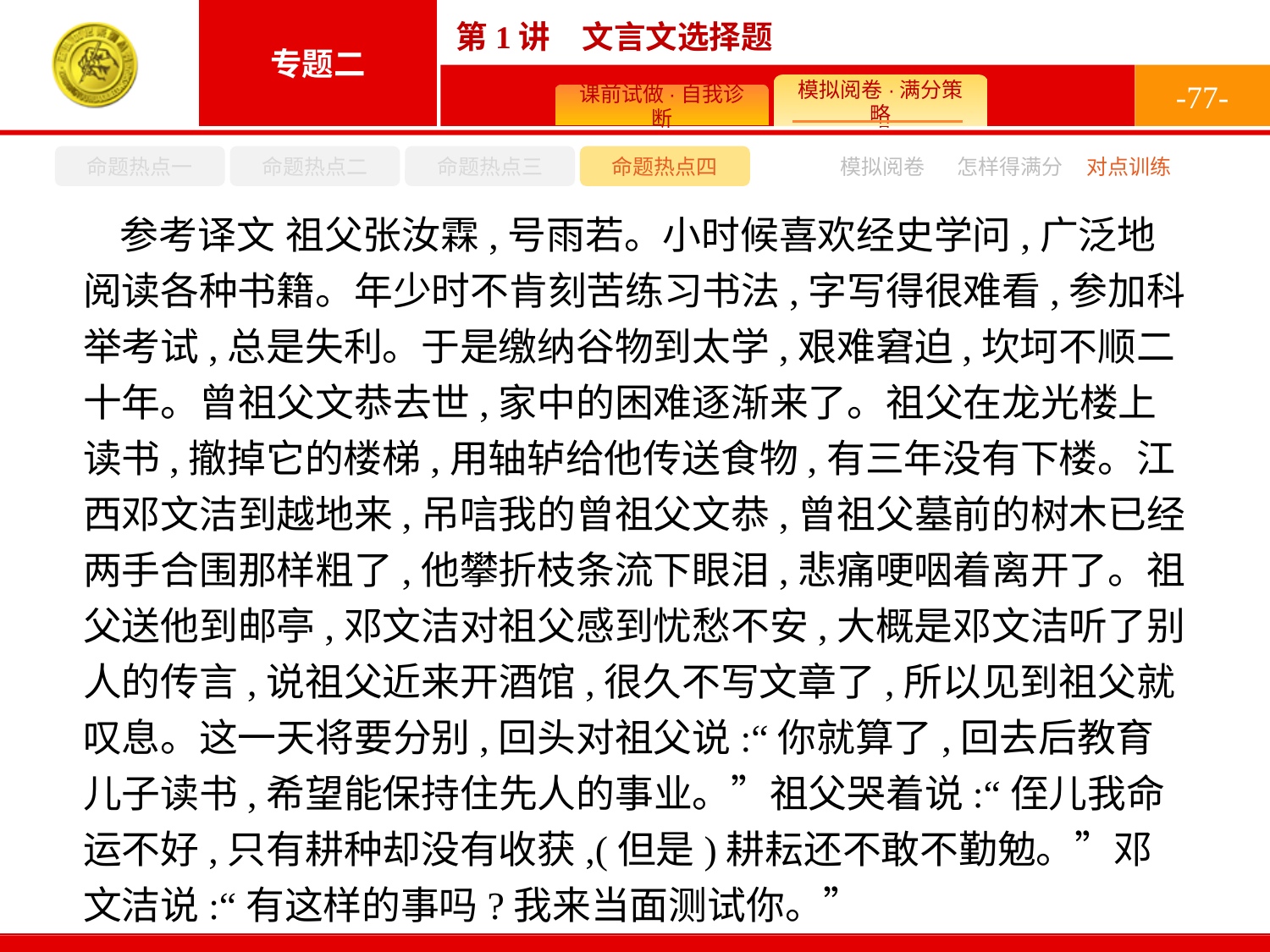

-77-
命题热点一
命题热点二
命题热点三
命题热点四
模拟阅卷
怎样得满分
对点训练
参考译文 祖父张汝霖,号雨若。小时候喜欢经史学问,广泛地阅读各种书籍。年少时不肯刻苦练习书法,字写得很难看,参加科举考试,总是失利。于是缴纳谷物到太学,艰难窘迫,坎坷不顺二十年。曾祖父文恭去世,家中的困难逐渐来了。祖父在龙光楼上读书,撤掉它的楼梯,用轴轳给他传送食物,有三年没有下楼。江西邓文洁到越地来,吊唁我的曾祖父文恭,曾祖父墓前的树木已经两手合围那样粗了,他攀折枝条流下眼泪,悲痛哽咽着离开了。祖父送他到邮亭,邓文洁对祖父感到忧愁不安,大概是邓文洁听了别人的传言,说祖父近来开酒馆,很久不写文章了,所以见到祖父就叹息。这一天将要分别,回头对祖父说:“你就算了,回去后教育儿子读书,希望能保持住先人的事业。”祖父哭着说:“侄儿我命运不好,只有耕种却没有收获,(但是)耕耘还不敢不勤勉。”邓文洁说:“有这样的事吗?我来当面测试你。”